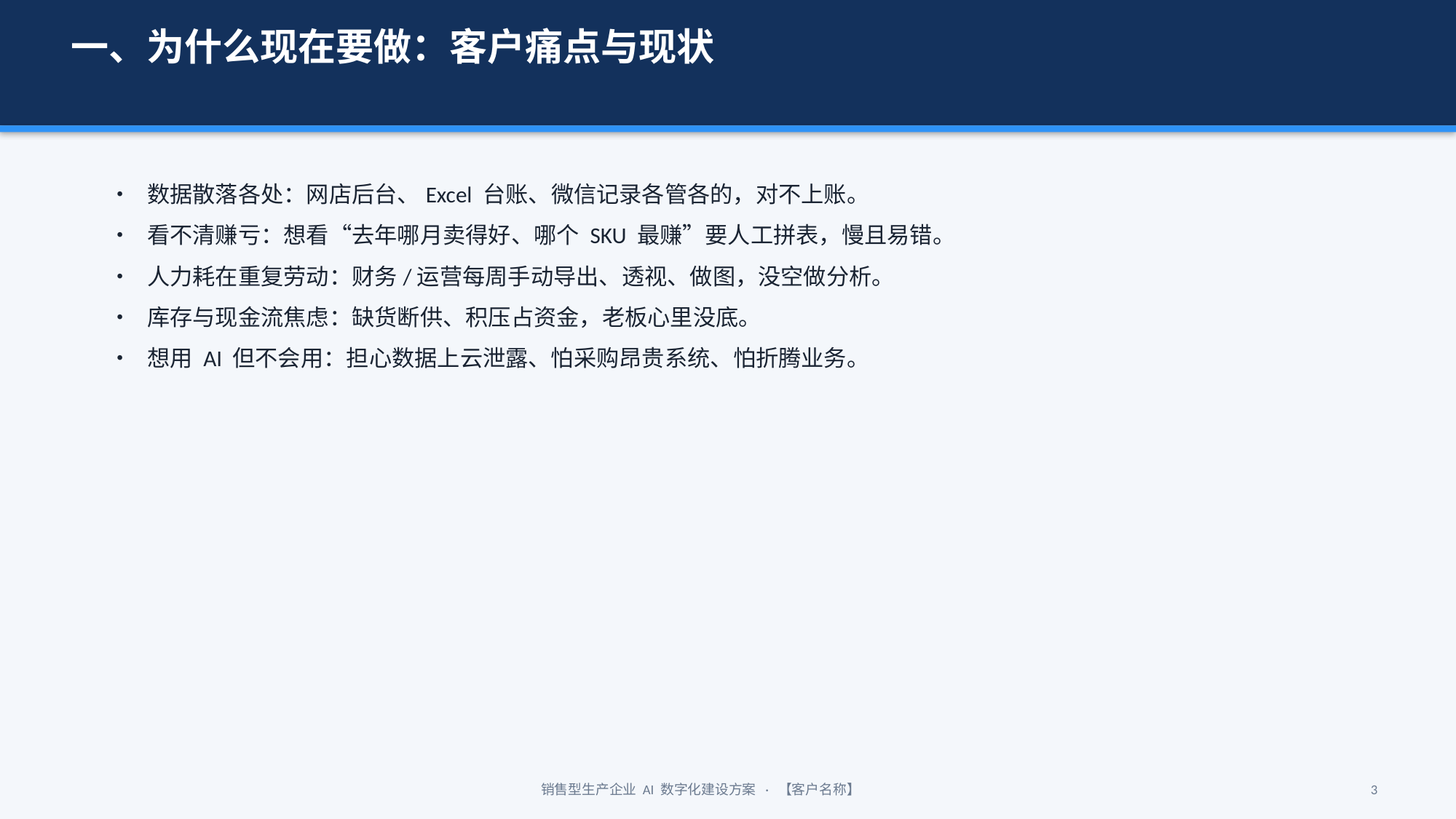

一、为什么现在要做：客户痛点与现状

•  数据散落各处：网店后台、Excel 台账、微信记录各管各的，对不上账。
•  看不清赚亏：想看“去年哪月卖得好、哪个 SKU 最赚”要人工拼表，慢且易错。
•  人力耗在重复劳动：财务/运营每周手动导出、透视、做图，没空做分析。
•  库存与现金流焦虑：缺货断供、积压占资金，老板心里没底。
•  想用 AI 但不会用：担心数据上云泄露、怕采购昂贵系统、怕折腾业务。
销售型生产企业 AI 数字化建设方案  ·  【客户名称】
3